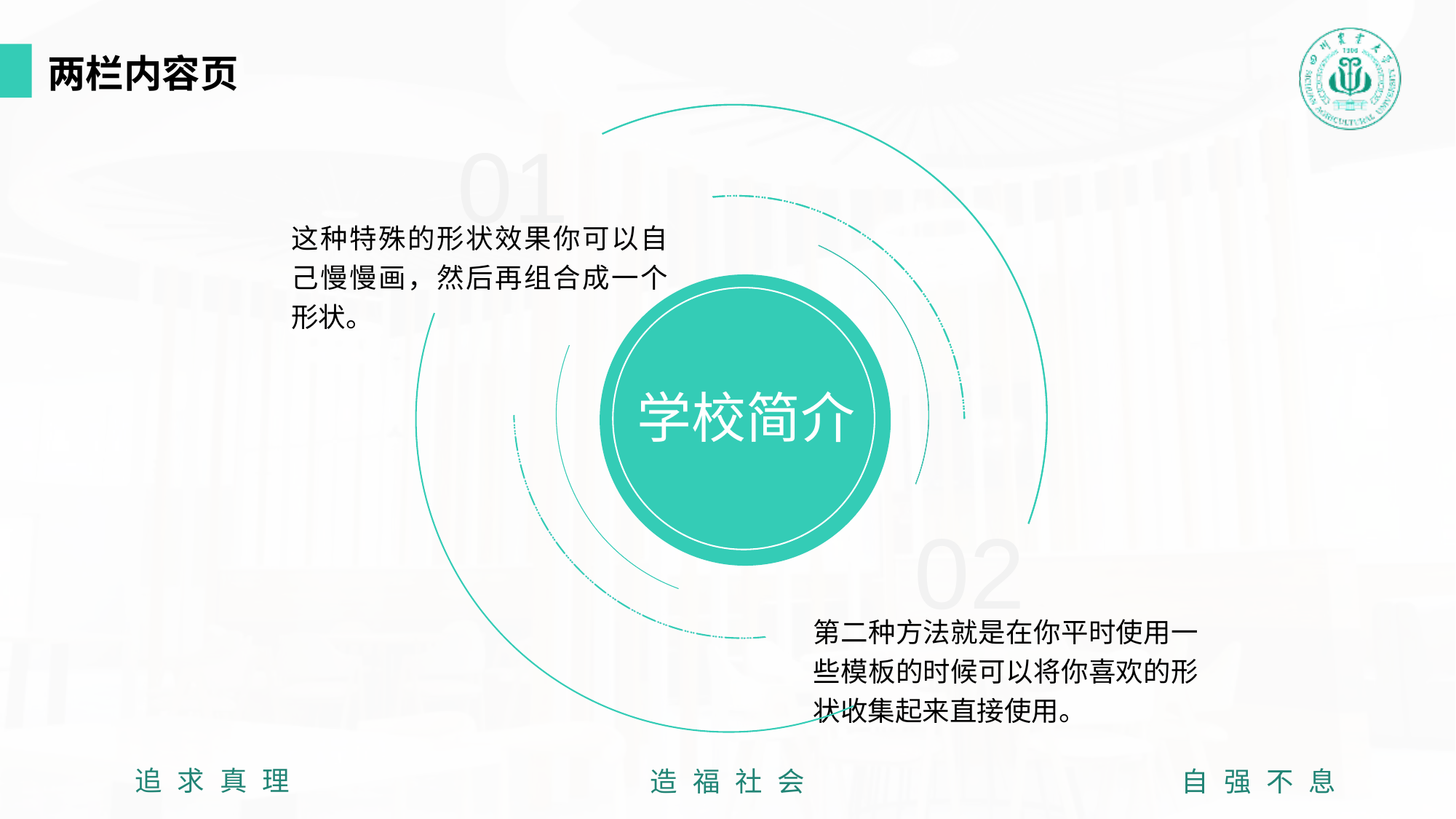

两栏内容页

01
这种特殊的形状效果你可以自己慢慢画，然后再组合成一个形状。
学校简介
02
第二种方法就是在你平时使用一些模板的时候可以将你喜欢的形状收集起来直接使用。